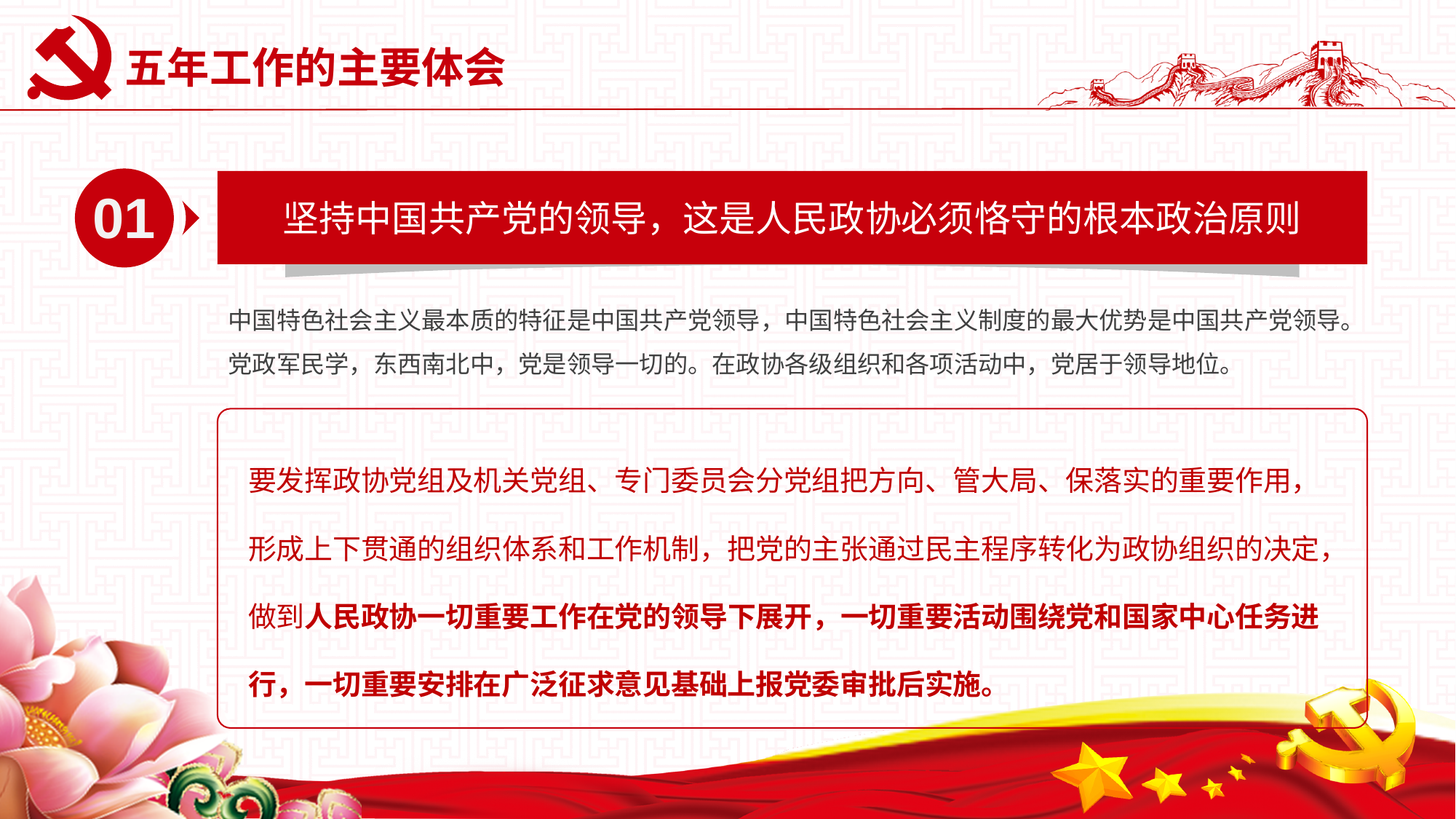

# 五年工作的主要体会

01
坚持中国共产党的领导，这是人民政协必须恪守的根本政治原则

中国特色社会主义最本质的特征是中国共产党领导，中国特色社会主义制度的最大优势是中国共产党领导。党政军民学，东西南北中，党是领导一切的。在政协各级组织和各项活动中，党居于领导地位。

要发挥政协党组及机关党组、专门委员会分党组把方向、管大局、保落实的重要作用，形成上下贯通的组织体系和工作机制，把党的主张通过民主程序转化为政协组织的决定，做到人民政协一切重要工作在党的领导下展开，一切重要活动围绕党和国家中心任务进行，一切重要安排在广泛征求意见基础上报党委审批后实施。